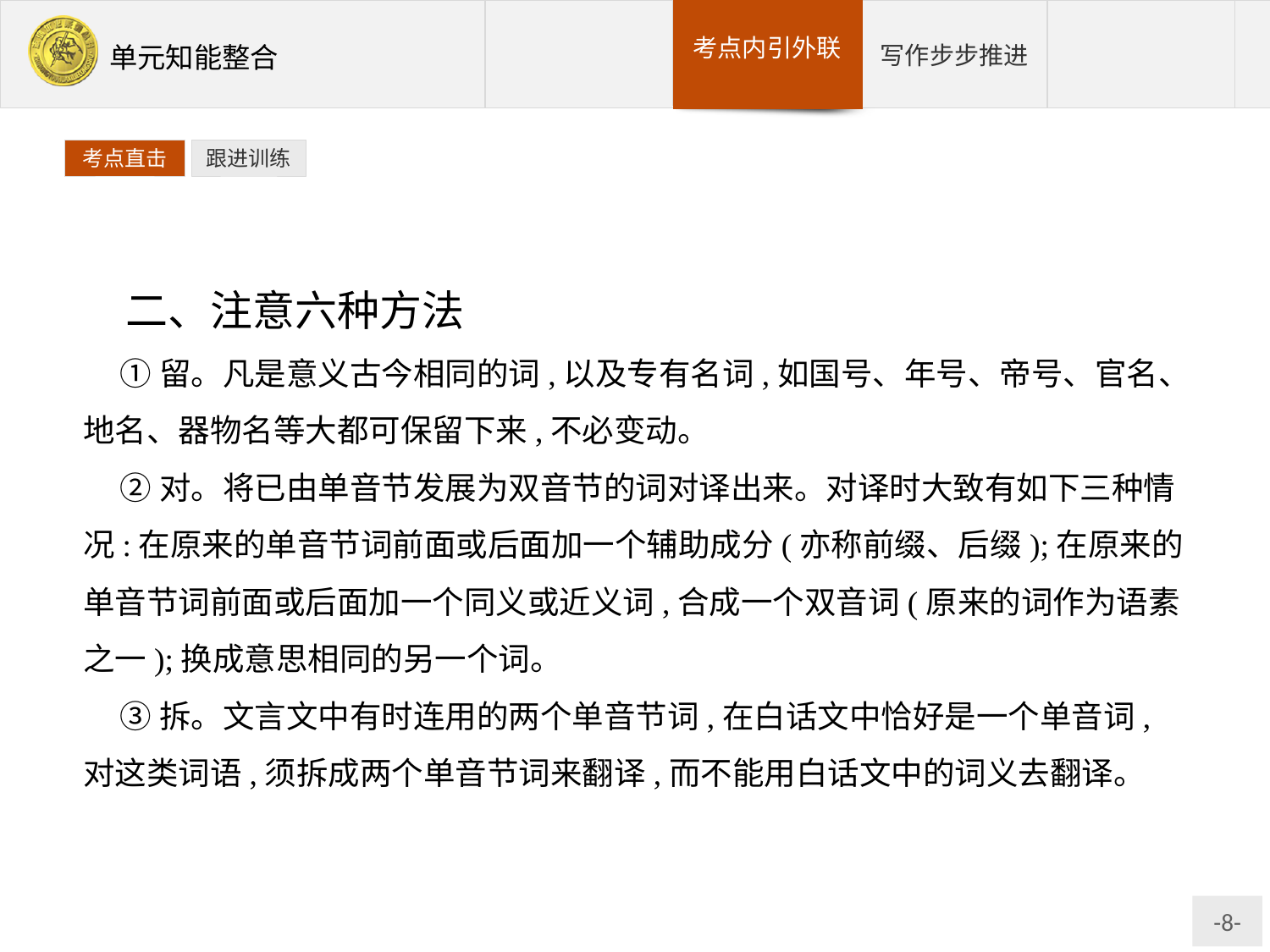

考点直击
跟进训练
二、注意六种方法
①留。凡是意义古今相同的词,以及专有名词,如国号、年号、帝号、官名、地名、器物名等大都可保留下来,不必变动。
②对。将已由单音节发展为双音节的词对译出来。对译时大致有如下三种情况:在原来的单音节词前面或后面加一个辅助成分(亦称前缀、后缀);在原来的单音节词前面或后面加一个同义或近义词,合成一个双音词(原来的词作为语素之一);换成意思相同的另一个词。
③拆。文言文中有时连用的两个单音节词,在白话文中恰好是一个单音词,对这类词语,须拆成两个单音节词来翻译,而不能用白话文中的词义去翻译。